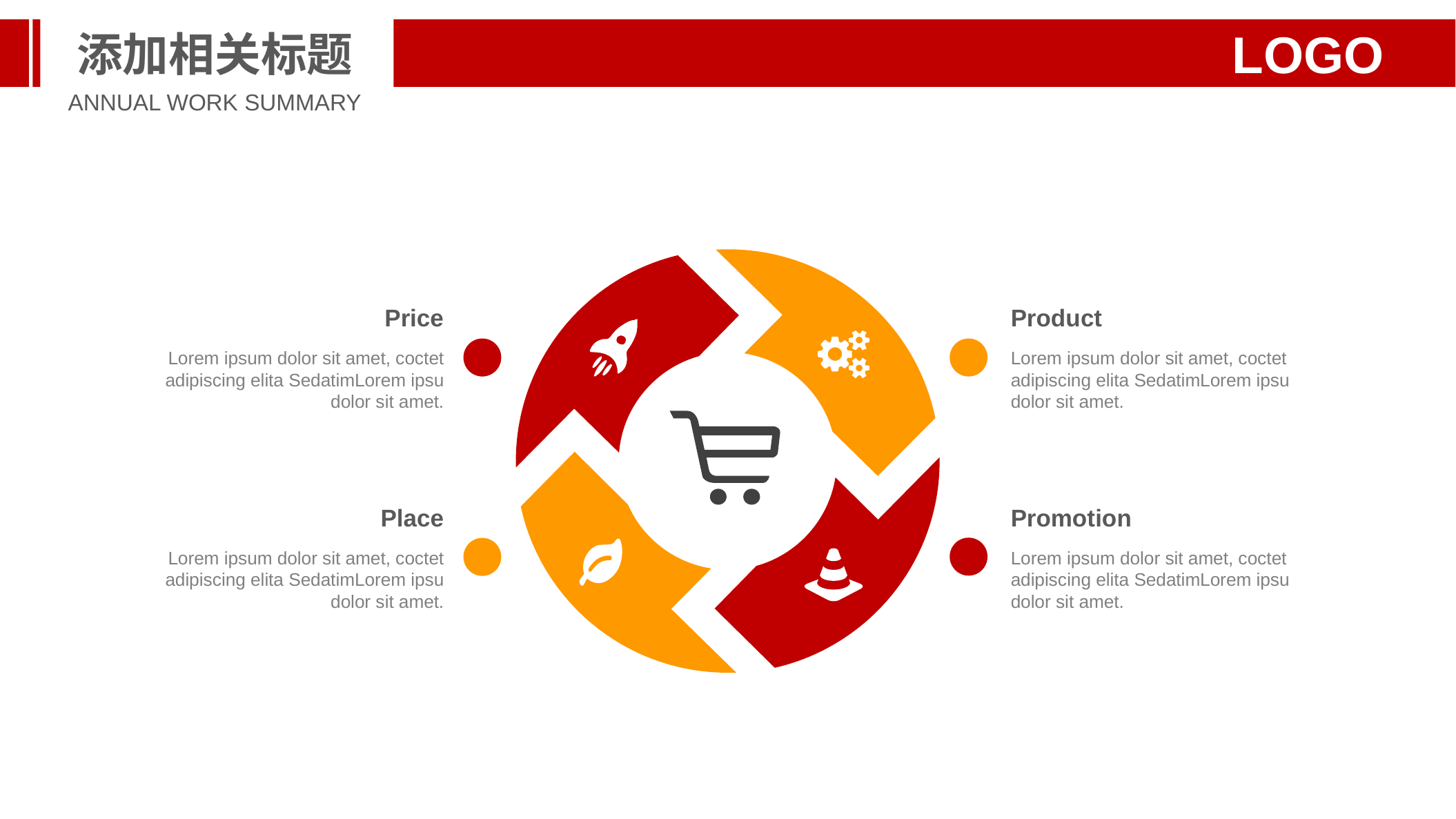

添加相关标题
LOGO
ANNUAL WORK SUMMARY

Price
Lorem ipsum dolor sit amet, coctet adipiscing elita SedatimLorem ipsu dolor sit amet.
Product
Lorem ipsum dolor sit amet, coctet adipiscing elita SedatimLorem ipsu dolor sit amet.

Place
Lorem ipsum dolor sit amet, coctet adipiscing elita SedatimLorem ipsu dolor sit amet.
Promotion
Lorem ipsum dolor sit amet, coctet adipiscing elita SedatimLorem ipsu dolor sit amet.